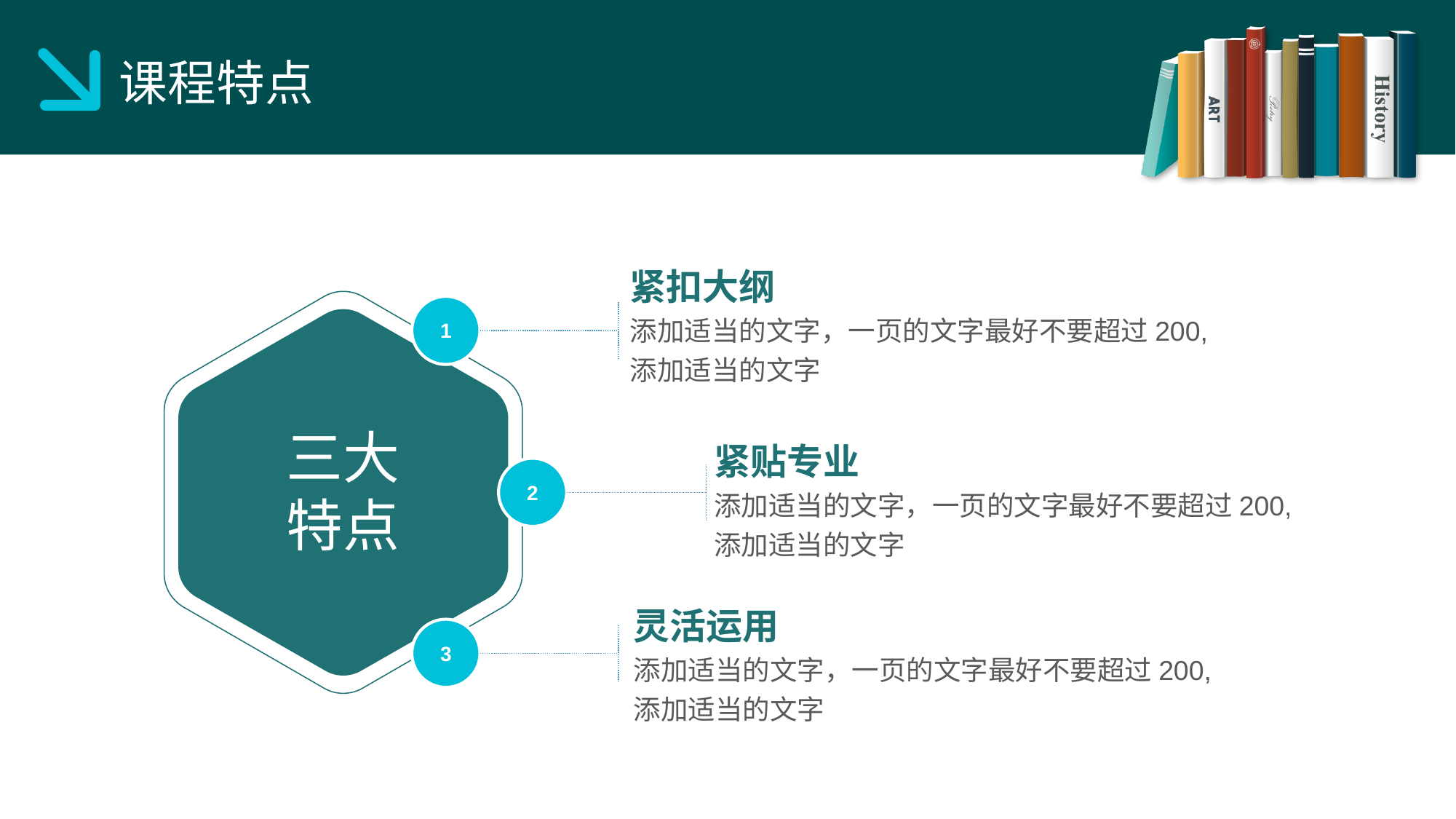

课程特点

紧扣大纲
添加适当的文字，一页的文字最好不要超过200,添加适当的文字
1

三大
特点
紧贴专业
添加适当的文字，一页的文字最好不要超过200,添加适当的文字
2
灵活运用
添加适当的文字，一页的文字最好不要超过200,添加适当的文字
3